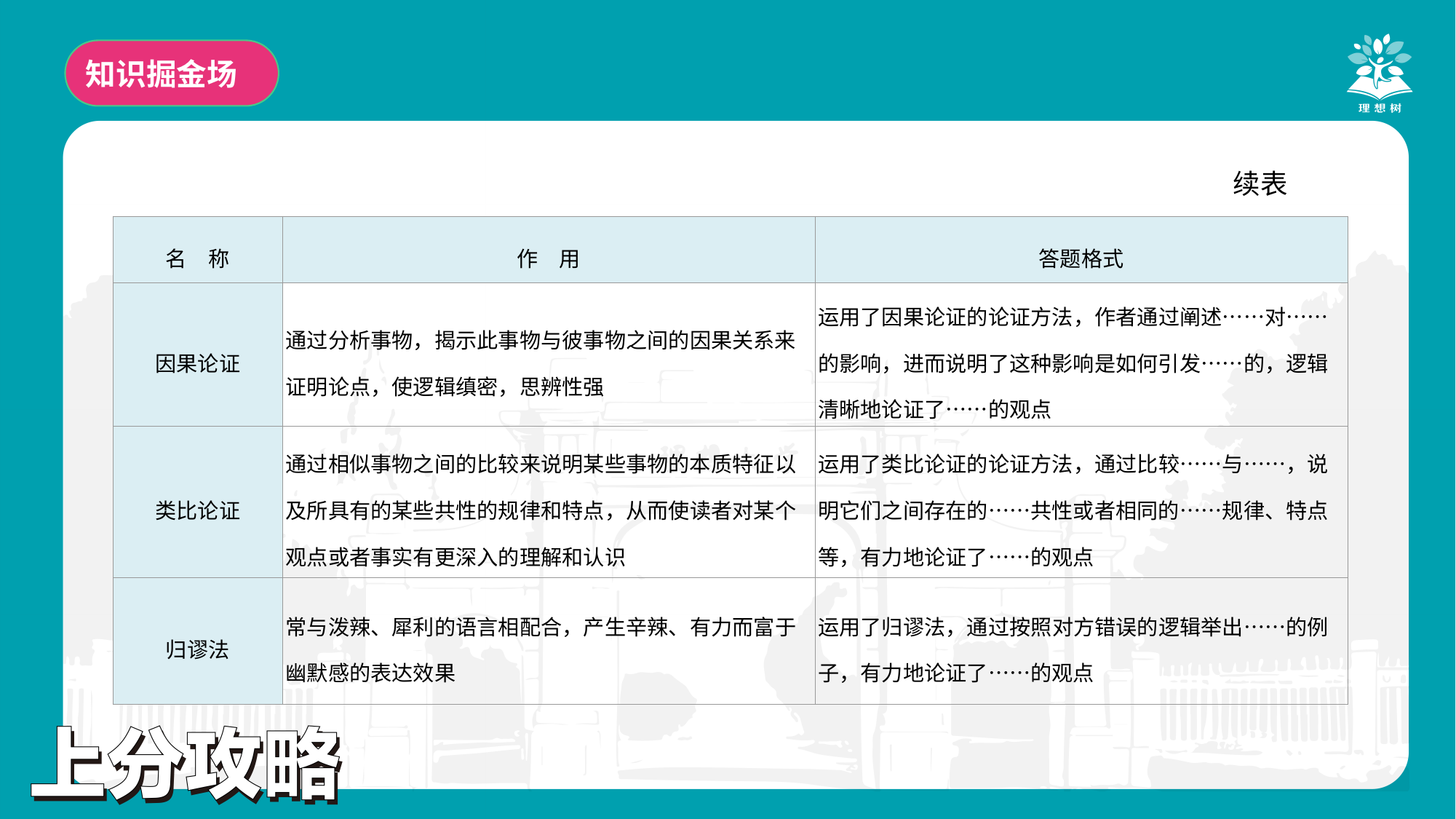

知识掘金场
续表
| 名　称 | 作　用 | 答题格式 |
| --- | --- | --- |
| 因果论证 | 通过分析事物，揭示此事物与彼事物之间的因果关系来证明论点，使逻辑缜密，思辨性强 | 运用了因果论证的论证方法，作者通过阐述……对……的影响，进而说明了这种影响是如何引发……的，逻辑清晰地论证了……的观点 |
| 类比论证 | 通过相似事物之间的比较来说明某些事物的本质特征以及所具有的某些共性的规律和特点，从而使读者对某个观点或者事实有更深入的理解和认识 | 运用了类比论证的论证方法，通过比较……与……，说明它们之间存在的……共性或者相同的……规律、特点等，有力地论证了……的观点 |
| 归谬法 | 常与泼辣、犀利的语言相配合，产生辛辣、有力而富于幽默感的表达效果 | 运用了归谬法，通过按照对方错误的逻辑举出……的例子，有力地论证了……的观点 |